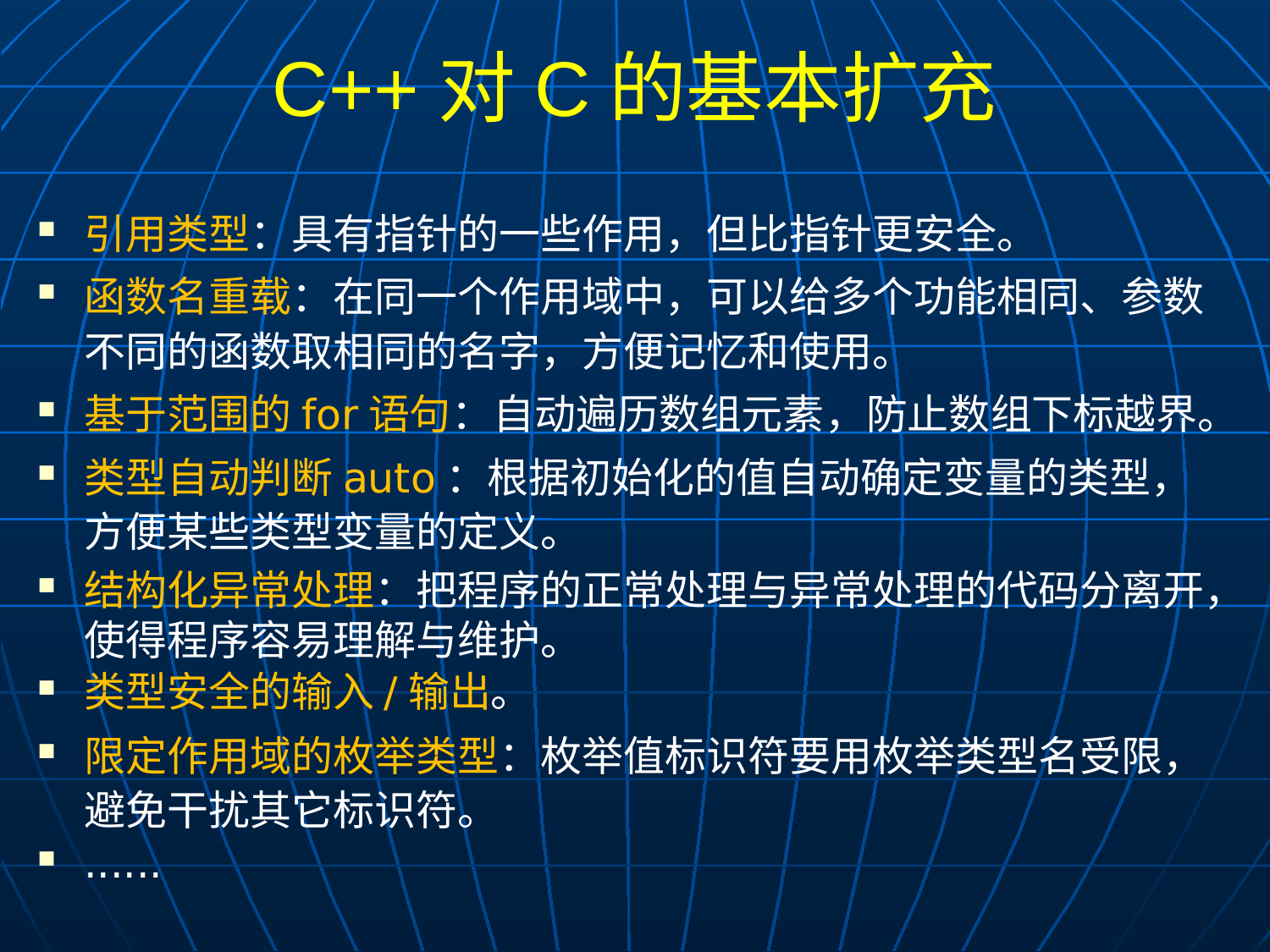

# C++对C的基本扩充
引用类型：具有指针的一些作用，但比指针更安全。
函数名重载：在同一个作用域中，可以给多个功能相同、参数不同的函数取相同的名字，方便记忆和使用。
基于范围的for语句：自动遍历数组元素，防止数组下标越界。
类型自动判断auto：根据初始化的值自动确定变量的类型，方便某些类型变量的定义。
结构化异常处理：把程序的正常处理与异常处理的代码分离开，使得程序容易理解与维护。
类型安全的输入/输出。
限定作用域的枚举类型：枚举值标识符要用枚举类型名受限，避免干扰其它标识符。
......